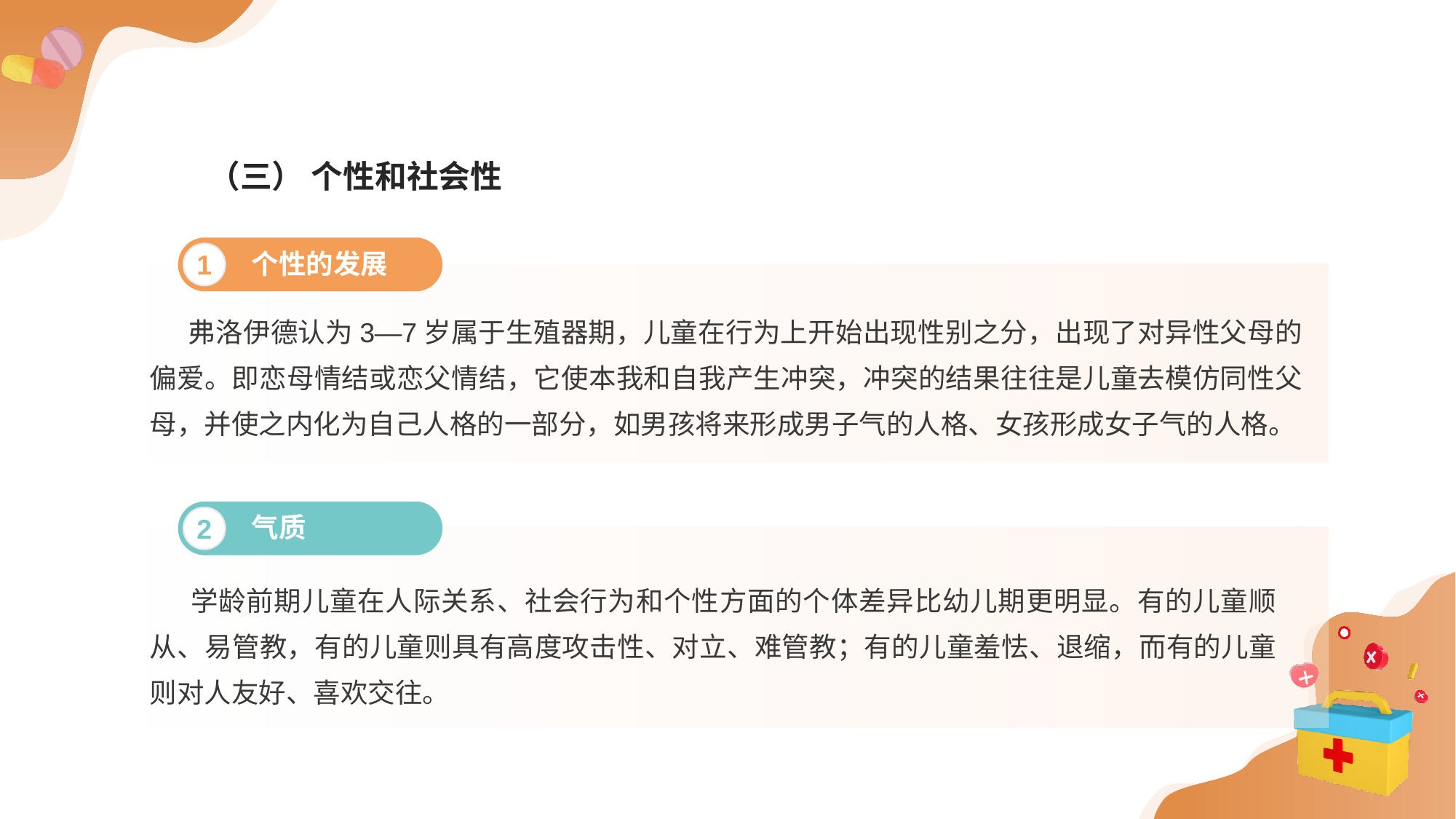

（三） 个性和社会性

个性的发展

1

     弗洛伊德认为3—7岁属于生殖器期，儿童在行为上开始出现性别之分，出现了对异性父母的偏爱。即恋母情结或恋父情结，它使本我和自我产生冲突，冲突的结果往往是儿童去模仿同性父母，并使之内化为自己人格的一部分，如男孩将来形成男子气的人格、女孩形成女子气的人格。

气质

2

     学龄前期儿童在人际关系、社会行为和个性方面的个体差异比幼儿期更明显。有的儿童顺从、易管教，有的儿童则具有高度攻击性、对立、难管教；有的儿童羞怯、退缩，而有的儿童则对人友好、喜欢交往。